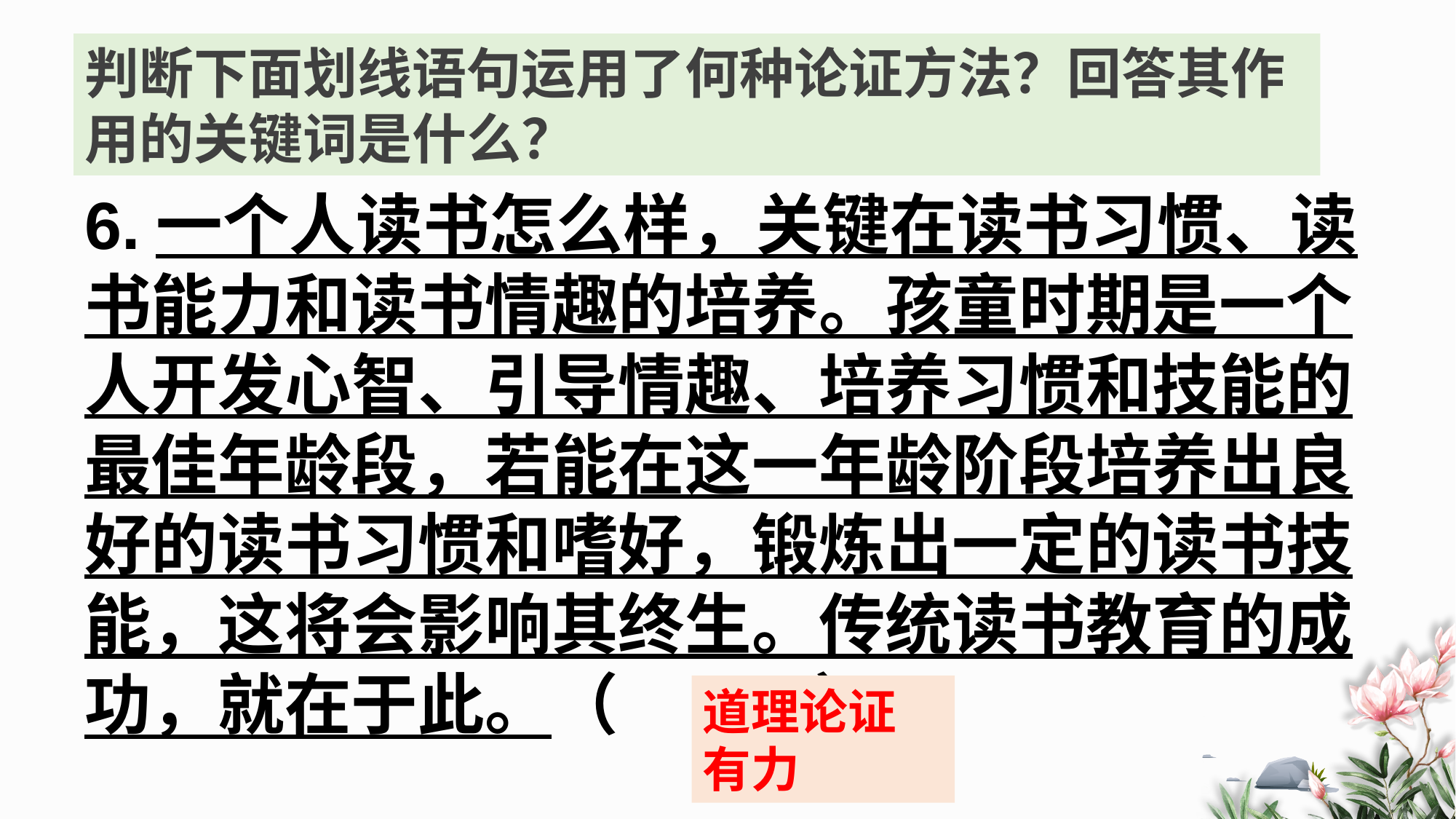

判断下面划线语句运用了何种论证方法？回答其作用的关键词是什么？
6.一个人读书怎么样，关键在读书习惯、读书能力和读书情趣的培养。孩童时期是一个人开发心智、引导情趣、培养习惯和技能的最佳年龄段，若能在这一年龄阶段培养出良好的读书习惯和嗜好，锻炼出一定的读书技能，这将会影响其终生。传统读书教育的成功，就在于此。（             ）
道理论证  有力